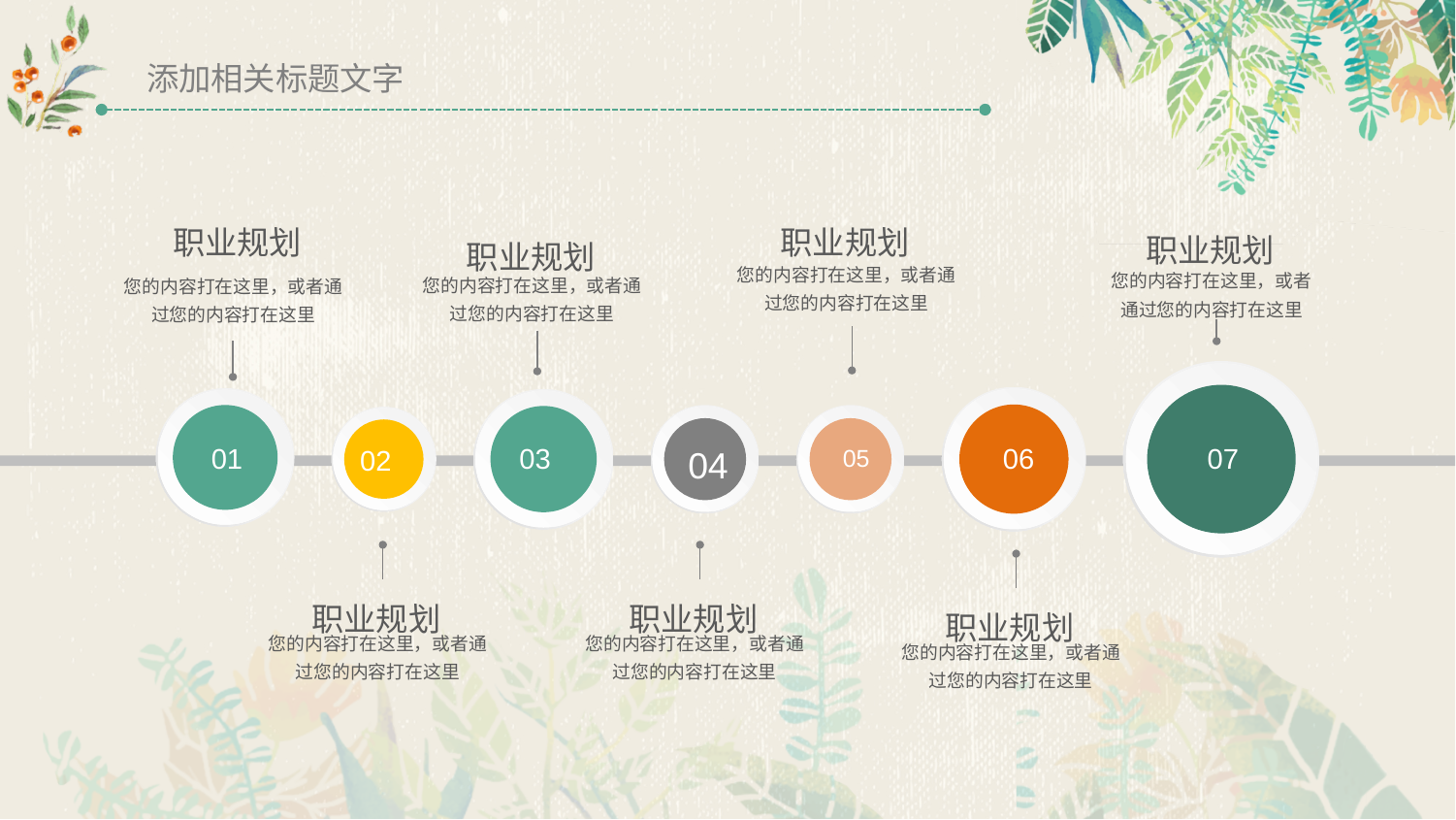

添加相关标题文字
职业规划
您的内容打在这里，或者通过您的内容打在这里
职业规划
您的内容打在这里，或者通过您的内容打在这里
职业规划
您的内容打在这里，或者通过您的内容打在这里
职业规划
您的内容打在这里，或者通过您的内容打在这里

07

06

01

03

04

05

02

职业规划
您的内容打在这里，或者通过您的内容打在这里
职业规划
您的内容打在这里，或者通过您的内容打在这里
职业规划
您的内容打在这里，或者通过您的内容打在这里